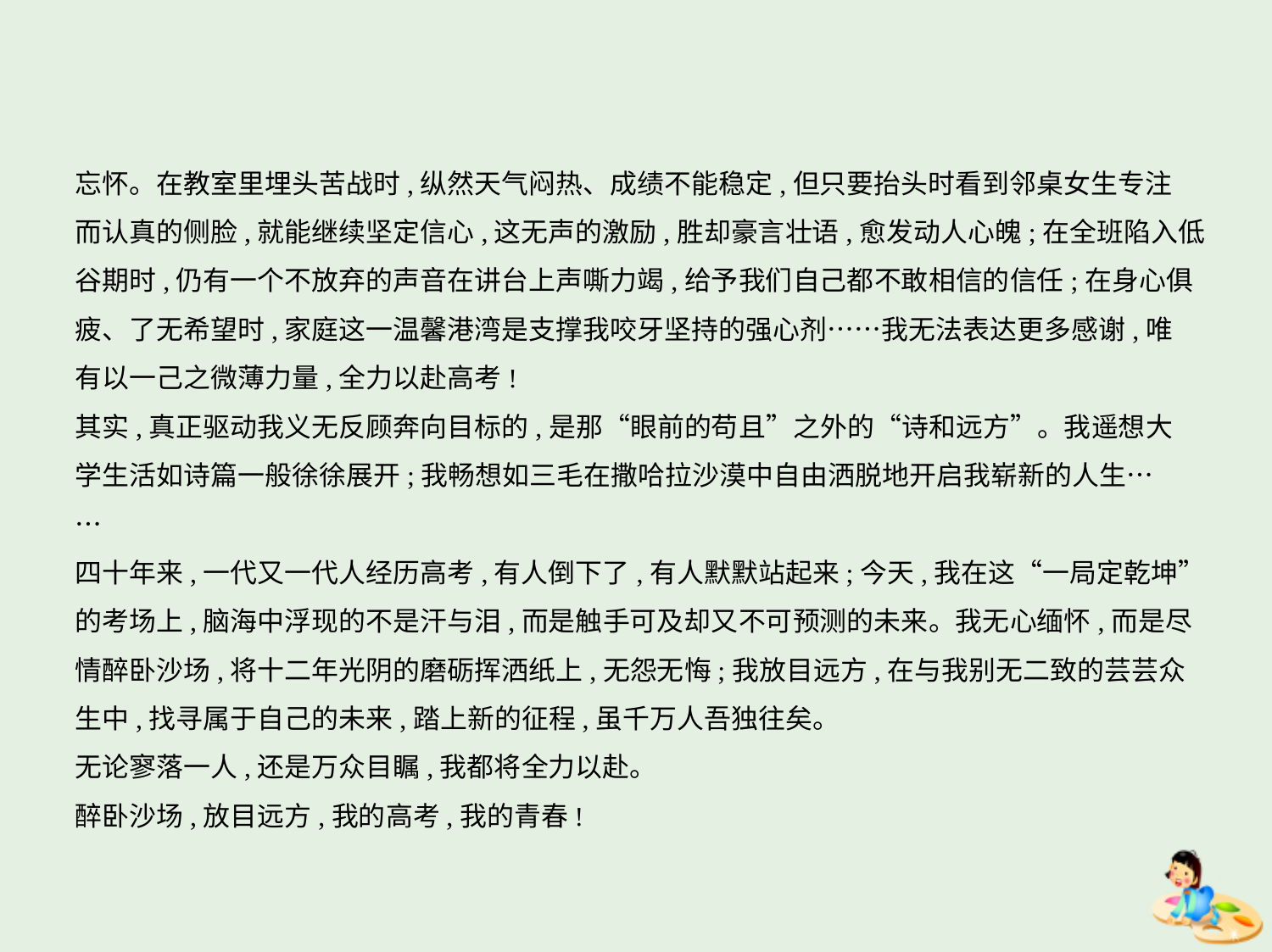

忘怀。在教室里埋头苦战时,纵然天气闷热、成绩不能稳定,但只要抬头时看到邻桌女生专注
而认真的侧脸,就能继续坚定信心,这无声的激励,胜却豪言壮语,愈发动人心魄;在全班陷入低
谷期时,仍有一个不放弃的声音在讲台上声嘶力竭,给予我们自己都不敢相信的信任;在身心俱
疲、了无希望时,家庭这一温馨港湾是支撑我咬牙坚持的强心剂……我无法表达更多感谢,唯
有以一己之微薄力量,全力以赴高考!
其实,真正驱动我义无反顾奔向目标的,是那“眼前的苟且”之外的“诗和远方”。我遥想大
学生活如诗篇一般徐徐展开;我畅想如三毛在撒哈拉沙漠中自由洒脱地开启我崭新的人生…
…
四十年来,一代又一代人经历高考,有人倒下了,有人默默站起来;今天,我在这“一局定乾坤”
的考场上,脑海中浮现的不是汗与泪,而是触手可及却又不可预测的未来。我无心缅怀,而是尽
情醉卧沙场,将十二年光阴的磨砺挥洒纸上,无怨无悔;我放目远方,在与我别无二致的芸芸众
生中,找寻属于自己的未来,踏上新的征程,虽千万人吾独往矣。
无论寥落一人,还是万众目瞩,我都将全力以赴。
醉卧沙场,放目远方,我的高考,我的青春!